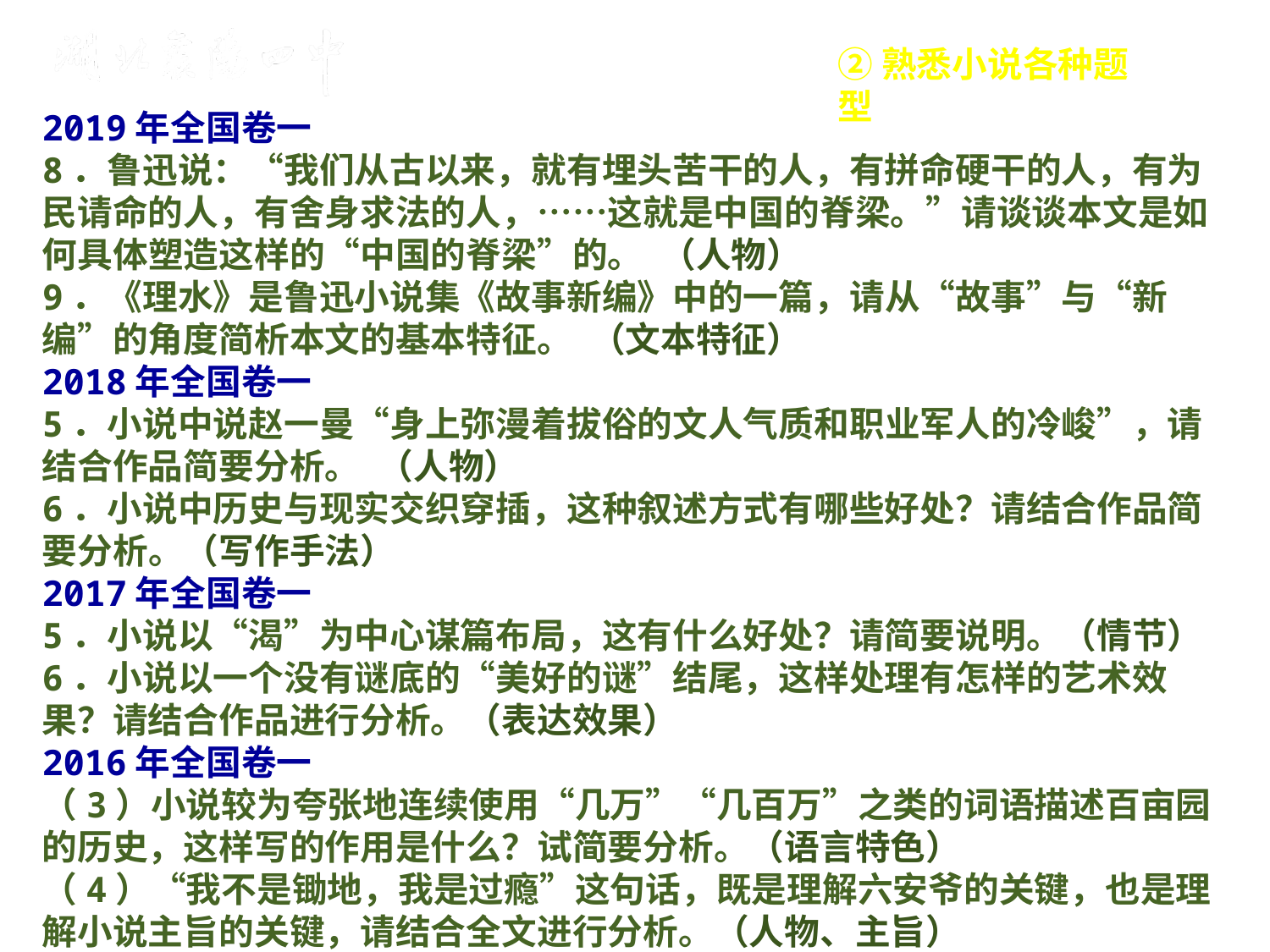

②熟悉小说各种题型

2019年全国卷一
8．鲁迅说：“我们从古以来，就有埋头苦干的人，有拼命硬干的人，有为民请命的人，有舍身求法的人，……这就是中国的脊梁。”请谈谈本文是如何具体塑造这样的“中国的脊梁”的。 （人物）
9．《理水》是鲁迅小说集《故事新编》中的一篇，请从“故事”与“新编”的角度简析本文的基本特征。 （文本特征）
2018年全国卷一
5．小说中说赵一曼“身上弥漫着拔俗的文人气质和职业军人的冷峻”，请结合作品简要分析。 （人物）
6．小说中历史与现实交织穿插，这种叙述方式有哪些好处？请结合作品简要分析。（写作手法）
2017年全国卷一
5．小说以“渴”为中心谋篇布局，这有什么好处？请简要说明。（情节）
6．小说以一个没有谜底的“美好的谜”结尾，这样处理有怎样的艺术效果？请结合作品进行分析。（表达效果）
2016年全国卷一
（3）小说较为夸张地连续使用“几万”“几百万”之类的词语描述百亩园的历史，这样写的作用是什么？试简要分析。（语言特色）
（4）“我不是锄地，我是过瘾”这句话，既是理解六安爷的关键，也是理解小说主旨的关键，请结合全文进行分析。（人物、主旨）